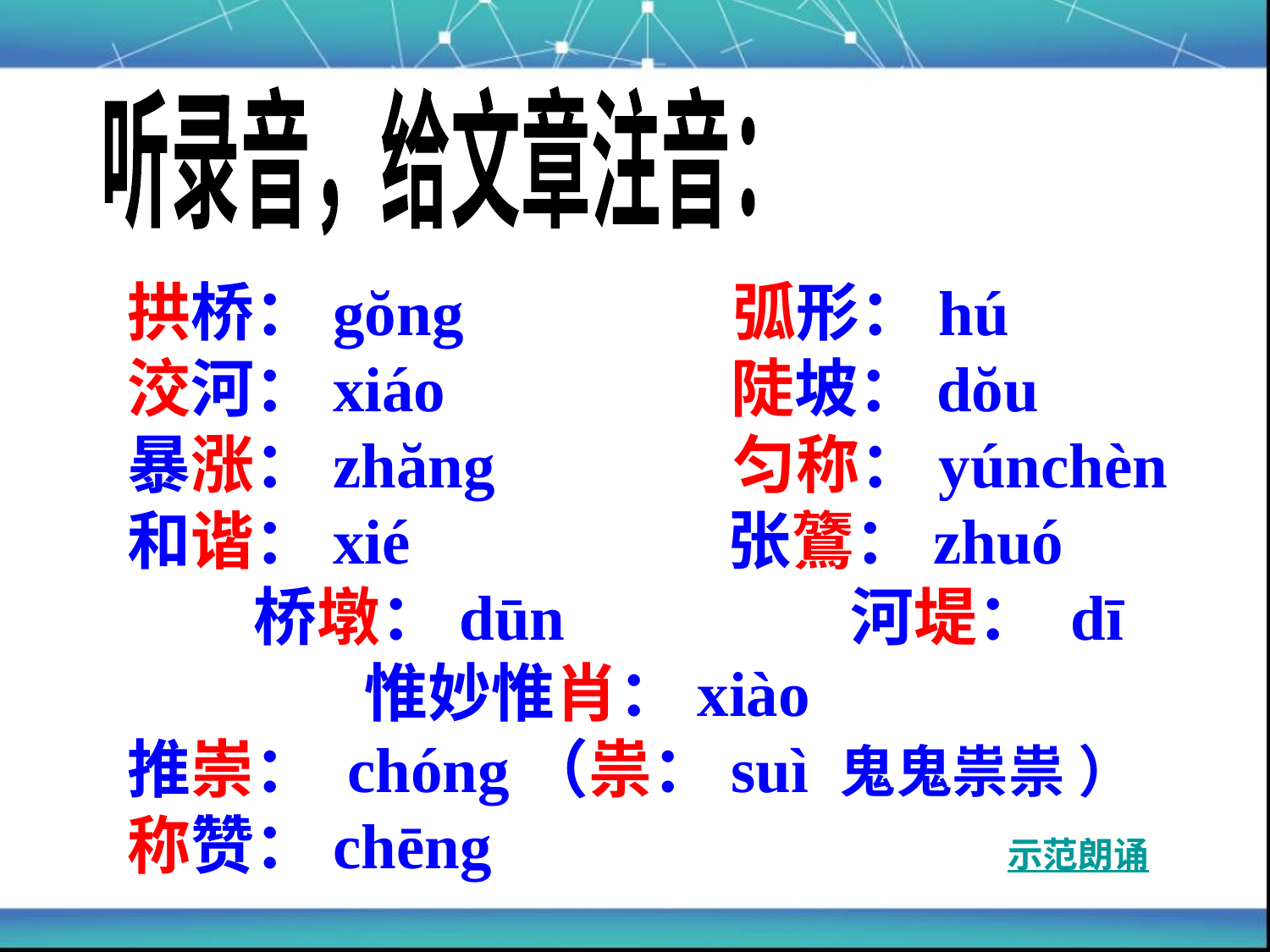

听录音，给文章注音：
拱桥：gŏng                弧形：hú
洨河：xiáo                 陡坡：dŏu          暴涨：zhăng              匀称：yúnchèn
和谐：xié                   张鷟：zhuó                桥墩：dūn                 河堤： dī                   惟妙惟肖：xiào
推崇： chóng（祟：suì 鬼鬼祟祟 ）
称赞：chēng

示范朗诵